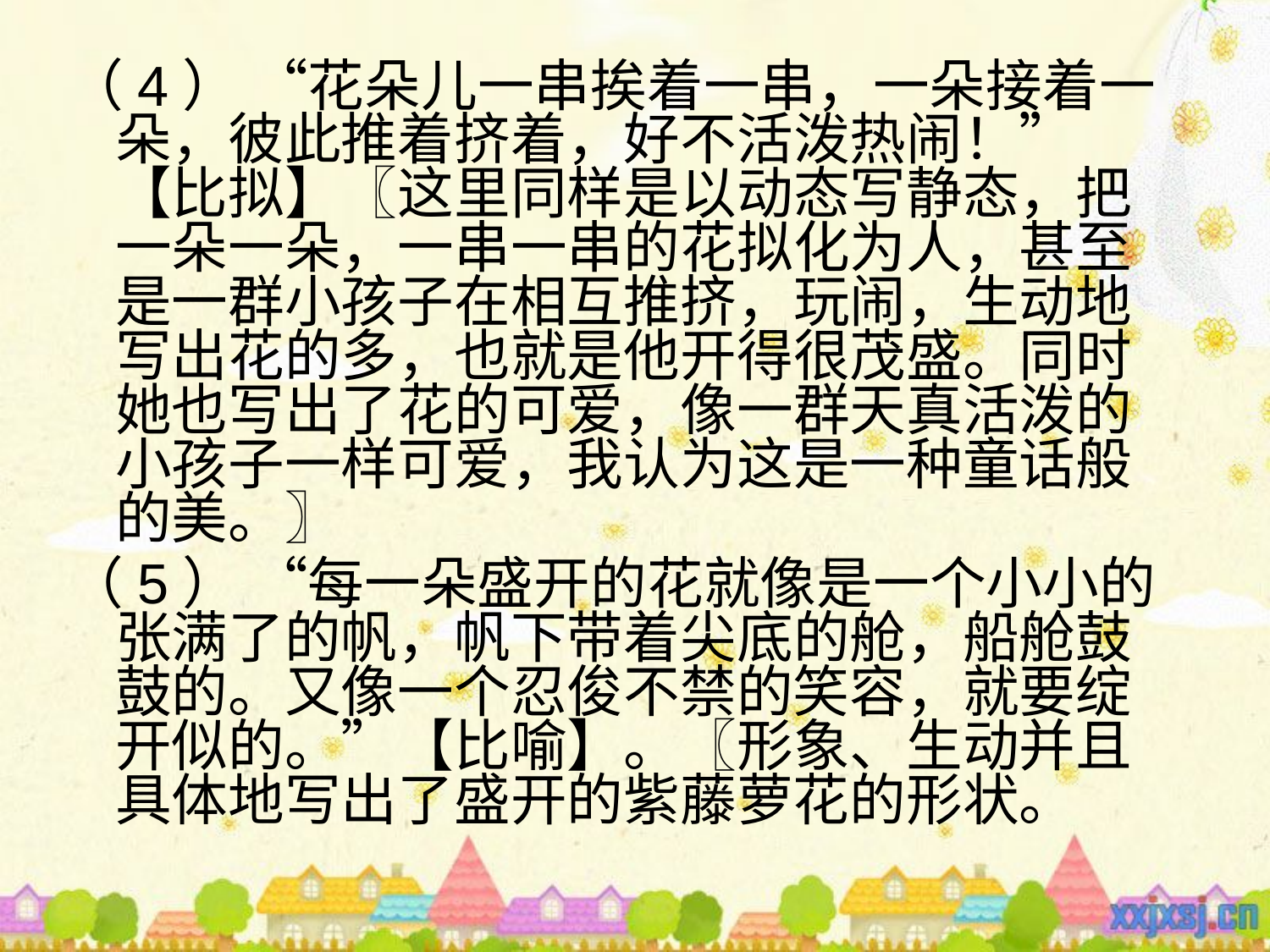

（4） “花朵儿一串挨着一串，一朵接着一朵，彼此推着挤着，好不活泼热闹！”【比拟】〖这里同样是以动态写静态，把一朵一朵，一串一串的花拟化为人，甚至是一群小孩子在相互推挤，玩闹，生动地写出花的多，也就是他开得很茂盛。同时她也写出了花的可爱，像一群天真活泼的小孩子一样可爱，我认为这是一种童话般的美。〗
（5） “每一朵盛开的花就像是一个小小的张满了的帆，帆下带着尖底的舱，船舱鼓鼓的。又像一个忍俊不禁的笑容，就要绽开似的。”【比喻】。〖形象、生动并且具体地写出了盛开的紫藤萝花的形状。